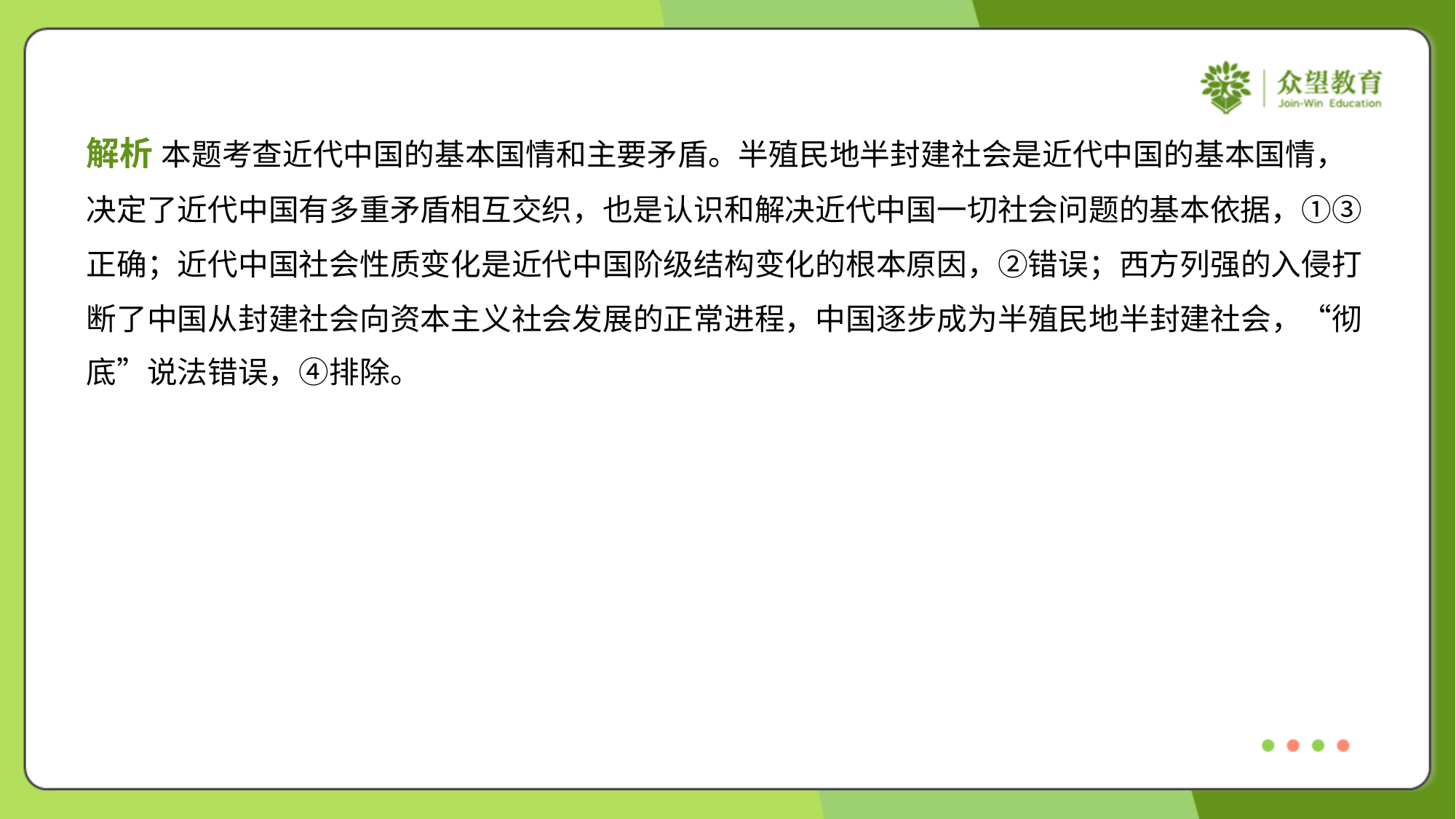

解析 本题考查近代中国的基本国情和主要矛盾。半殖民地半封建社会是近代中国的基本国情，
决定了近代中国有多重矛盾相互交织，也是认识和解决近代中国一切社会问题的基本依据，①③
正确；近代中国社会性质变化是近代中国阶级结构变化的根本原因，②错误；西方列强的入侵打
断了中国从封建社会向资本主义社会发展的正常进程，中国逐步成为半殖民地半封建社会，“彻
底”说法错误，④排除。